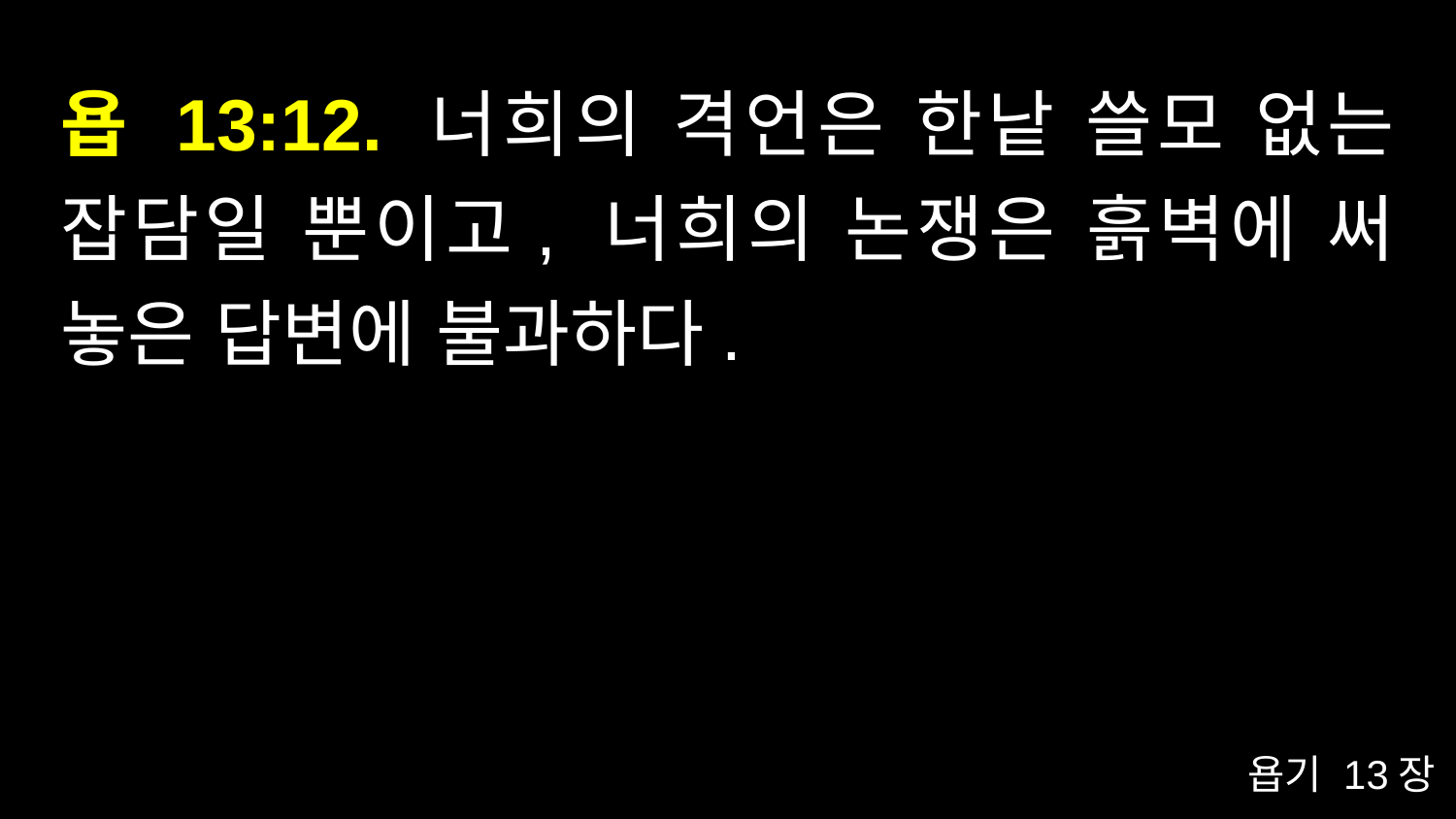

# 욥 13:12. 너희의 격언은 한낱 쓸모 없는 잡담일 뿐이고, 너희의 논쟁은 흙벽에 써 놓은 답변에 불과하다.
욥기 13장